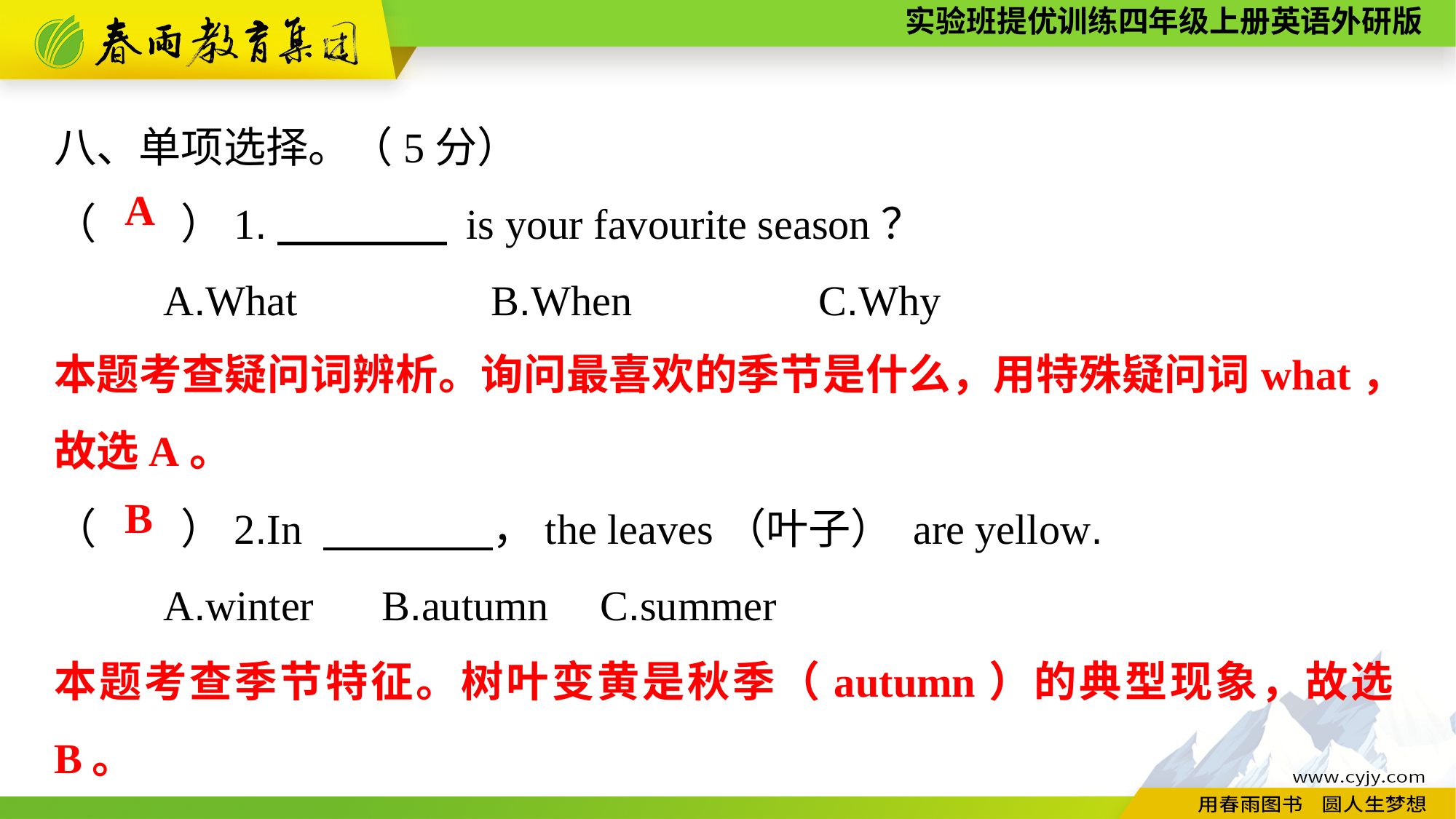

八、单项选择。（5分）
（　　）1.　　　　 is your favourite season？
	A.What　　 	B.When　　 	C.Why

（　　）2.In 　　　　，the leaves（叶子） are yellow.
	A.winter	B.autumn	C.summer
A
本题考查疑问词辨析。询问最喜欢的季节是什么，用特殊疑问词what，故选A。
B
本题考查季节特征。树叶变黄是秋季（autumn）的典型现象，故选B。